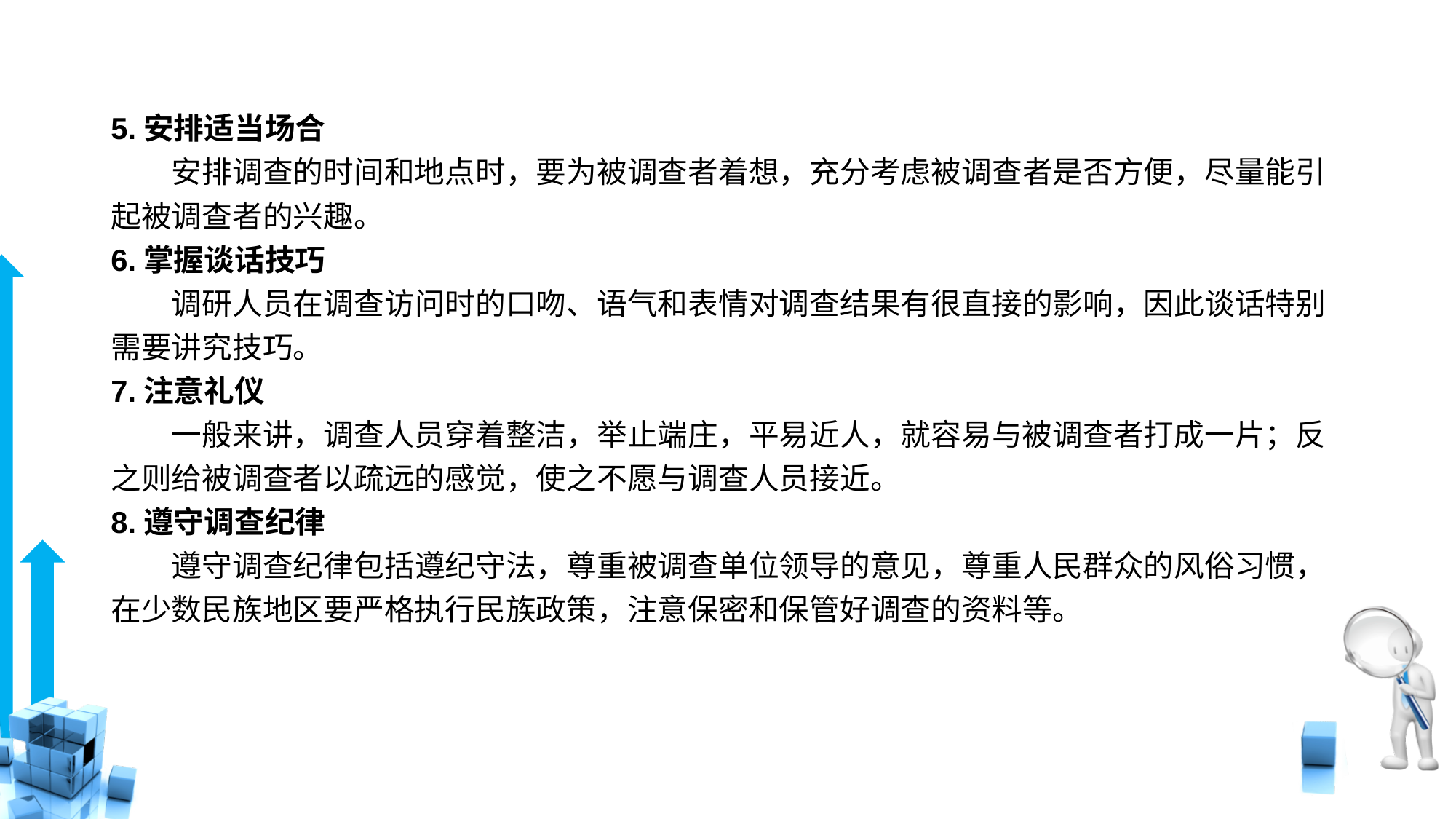

# 5.安排适当场合
　　安排调查的时间和地点时，要为被调查者着想，充分考虑被调查者是否方便，尽量能引起被调查者的兴趣。
6.掌握谈话技巧
　　调研人员在调查访问时的口吻、语气和表情对调查结果有很直接的影响，因此谈话特别需要讲究技巧。
7.注意礼仪
　　一般来讲，调查人员穿着整洁，举止端庄，平易近人，就容易与被调查者打成一片；反之则给被调查者以疏远的感觉，使之不愿与调查人员接近。
8.遵守调查纪律
　　遵守调查纪律包括遵纪守法，尊重被调查单位领导的意见，尊重人民群众的风俗习惯，在少数民族地区要严格执行民族政策，注意保密和保管好调查的资料等。